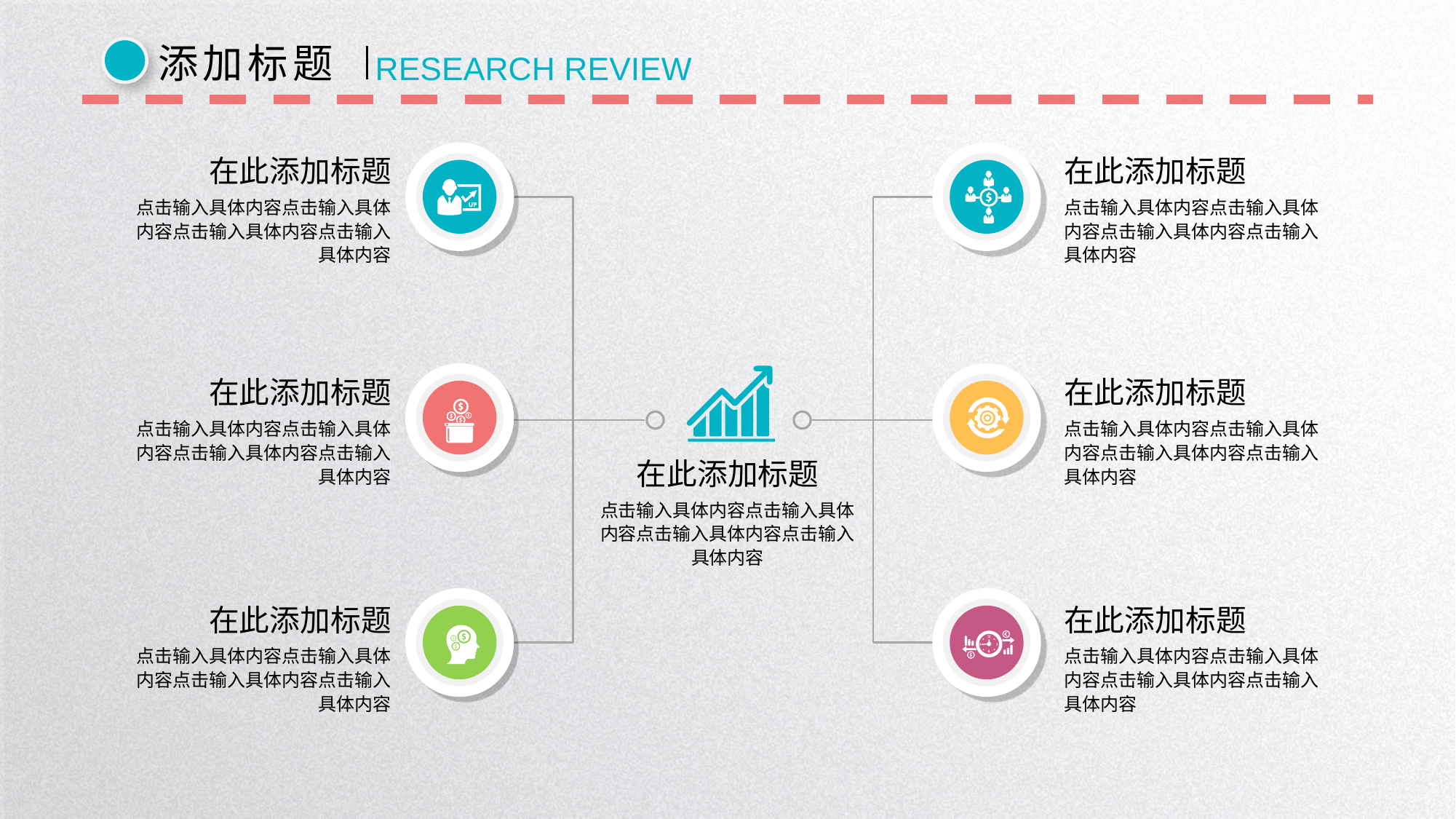

添加标题

RESEARCH REVIEW

在此添加标题
点击输入具体内容点击输入具体内容点击输入具体内容点击输入具体内容
在此添加标题
点击输入具体内容点击输入具体内容点击输入具体内容点击输入具体内容

在此添加标题
点击输入具体内容点击输入具体内容点击输入具体内容点击输入具体内容
在此添加标题
点击输入具体内容点击输入具体内容点击输入具体内容点击输入具体内容

在此添加标题
点击输入具体内容点击输入具体内容点击输入具体内容点击输入具体内容

在此添加标题
点击输入具体内容点击输入具体内容点击输入具体内容点击输入具体内容
在此添加标题
点击输入具体内容点击输入具体内容点击输入具体内容点击输入具体内容
延时符